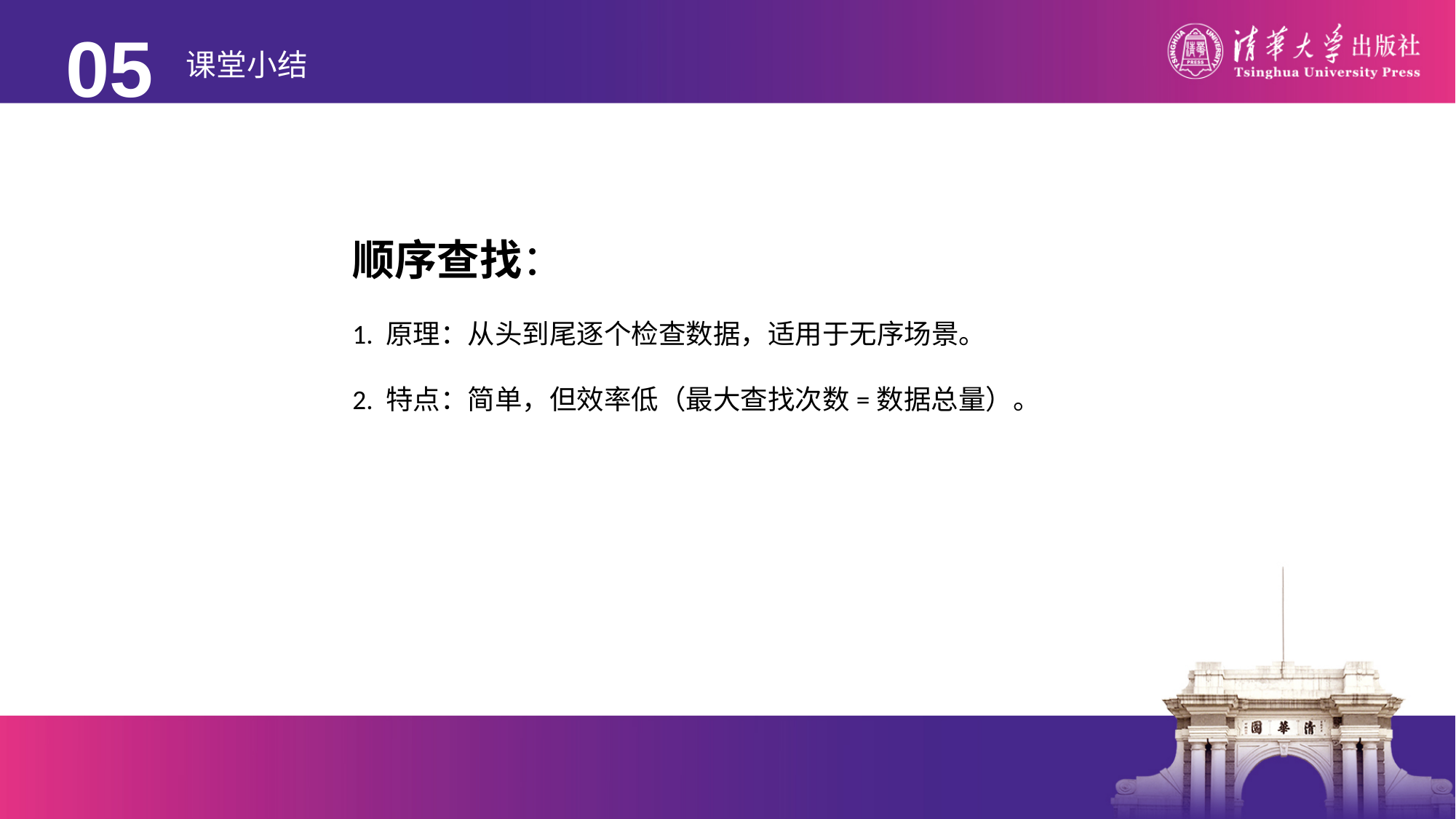

05
# 课堂小结
顺序查找：

1. 原理：从头到尾逐个检查数据，适用于无序场景。

2. 特点：简单，但效率低（最大查找次数=数据总量）。